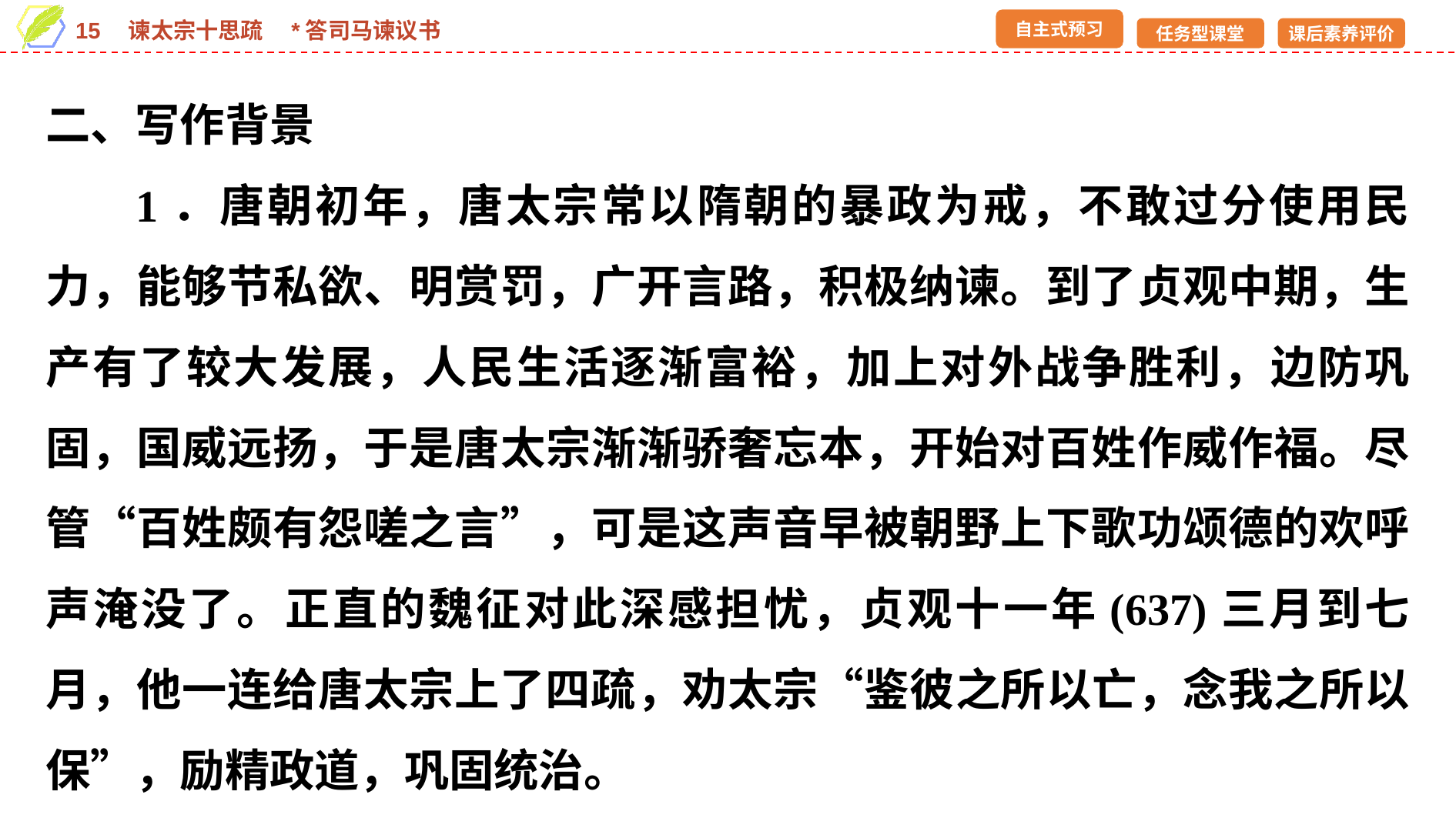

二、写作背景
1．唐朝初年，唐太宗常以隋朝的暴政为戒，不敢过分使用民力，能够节私欲、明赏罚，广开言路，积极纳谏。到了贞观中期，生产有了较大发展，人民生活逐渐富裕，加上对外战争胜利，边防巩固，国威远扬，于是唐太宗渐渐骄奢忘本，开始对百姓作威作福。尽管“百姓颇有怨嗟之言”，可是这声音早被朝野上下歌功颂德的欢呼声淹没了。正直的魏征对此深感担忧，贞观十一年(637)三月到七月，他一连给唐太宗上了四疏，劝太宗“鉴彼之所以亡，念我之所以保”，励精政道，巩固统治。